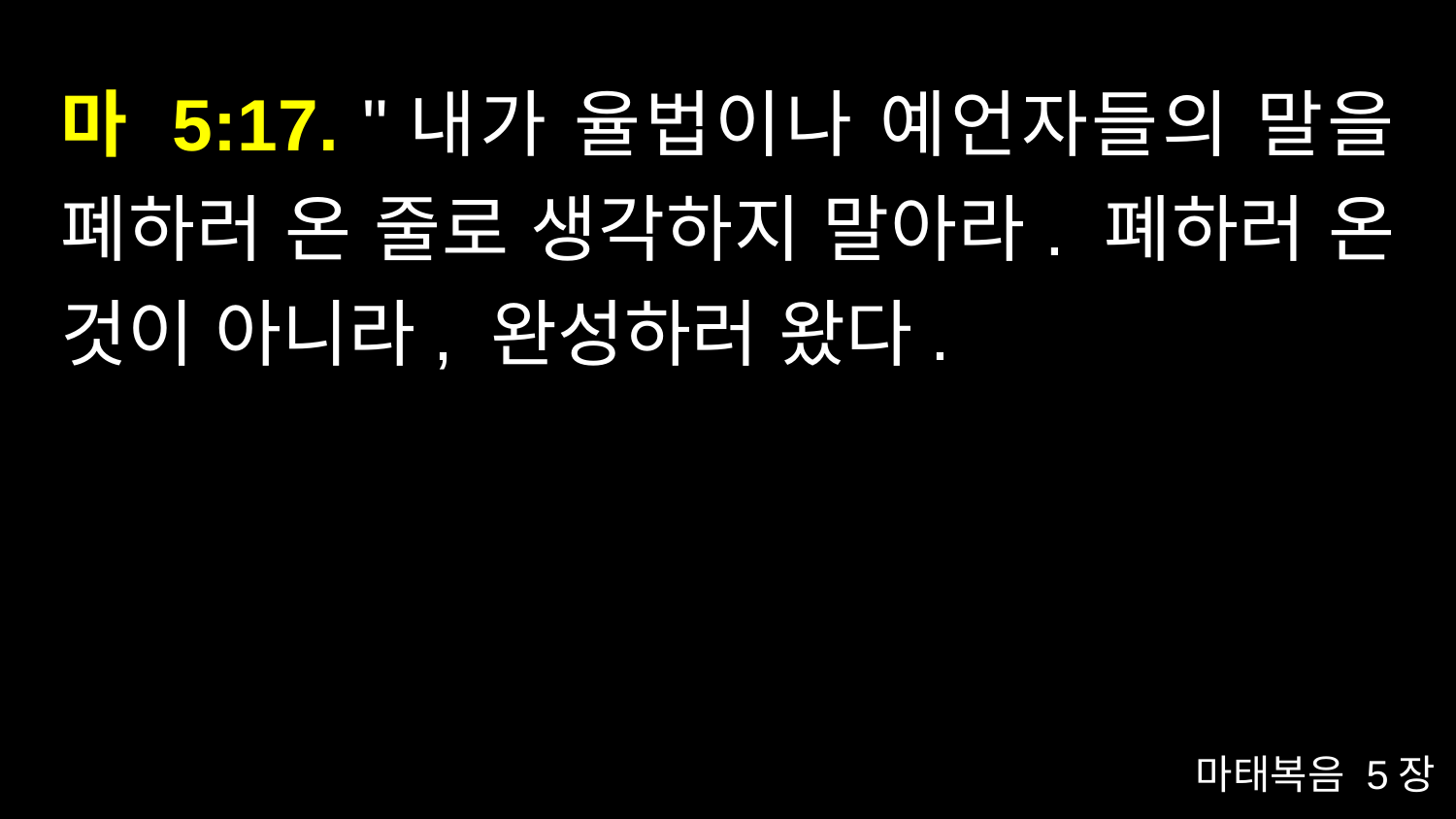

# 마 5:17. "내가 율법이나 예언자들의 말을 폐하러 온 줄로 생각하지 말아라. 폐하러 온 것이 아니라, 완성하러 왔다.
마태복음 5장